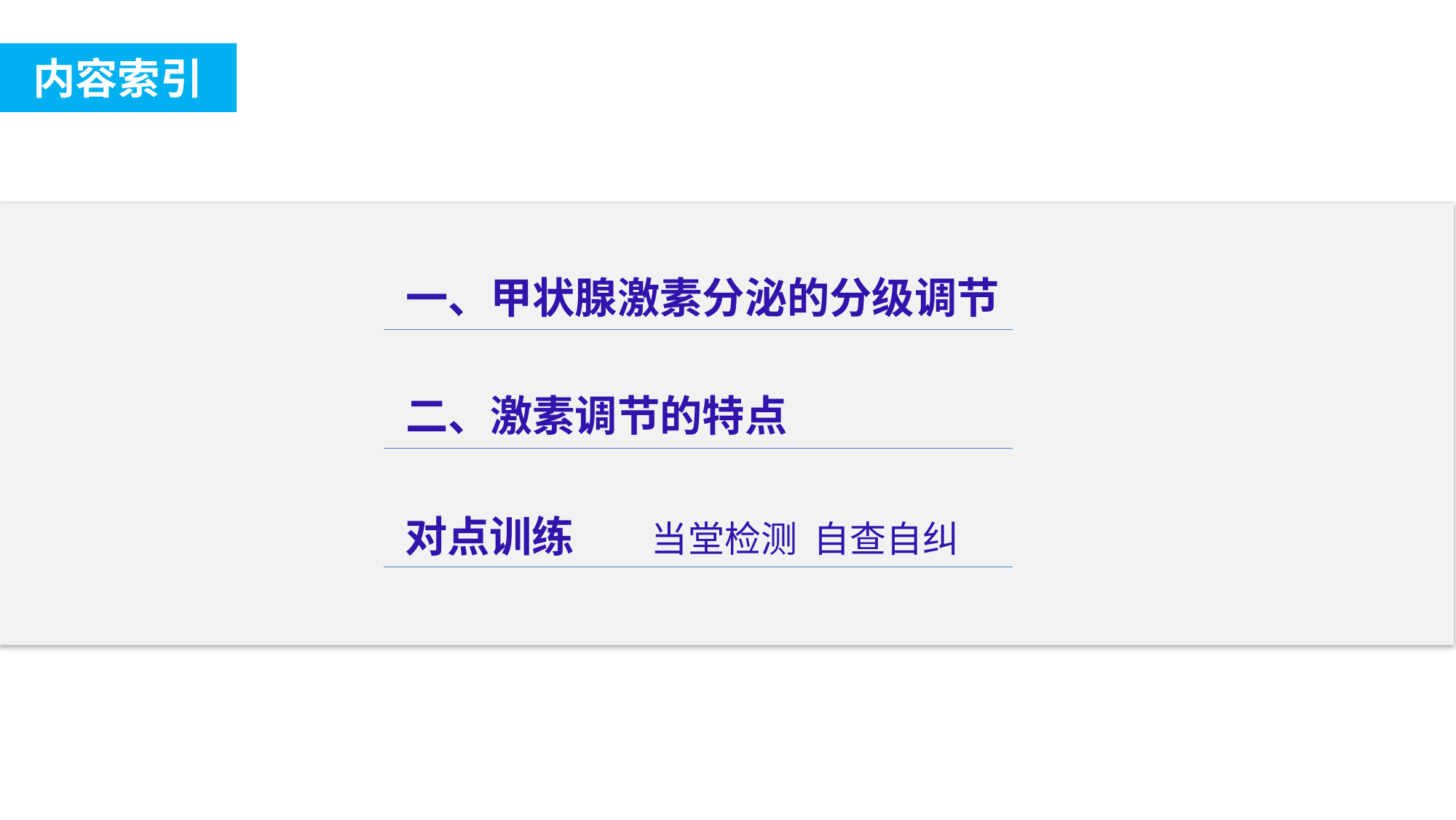

内容索引

一、甲状腺激素分泌的分级调节
二、激素调节的特点
对点训练        当堂检测  自查自纠